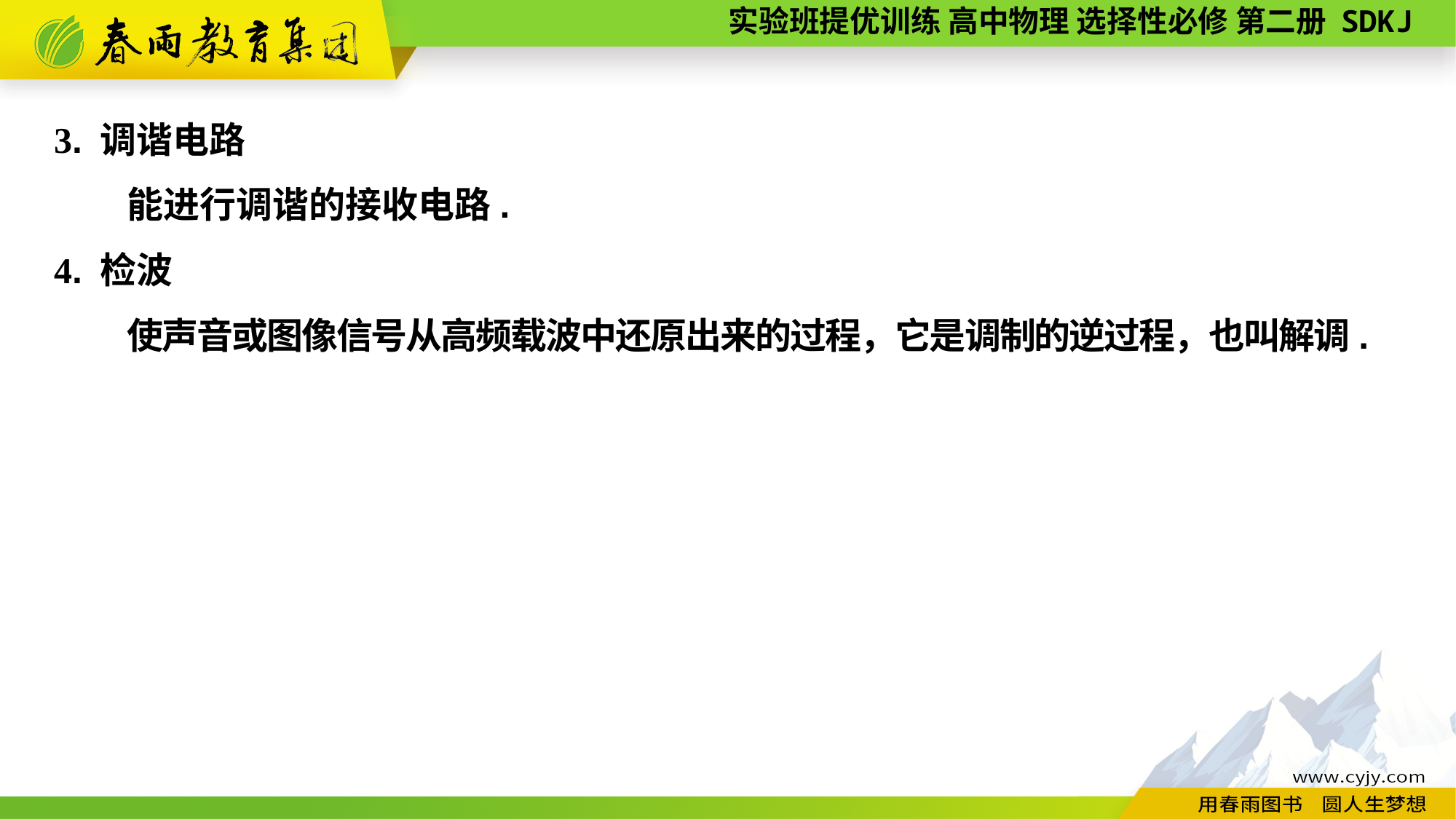

3. 调谐电路
能进行调谐的接收电路.
4. 检波
使声音或图像信号从高频载波中还原出来的过程，它是调制的逆过程，也叫解调.